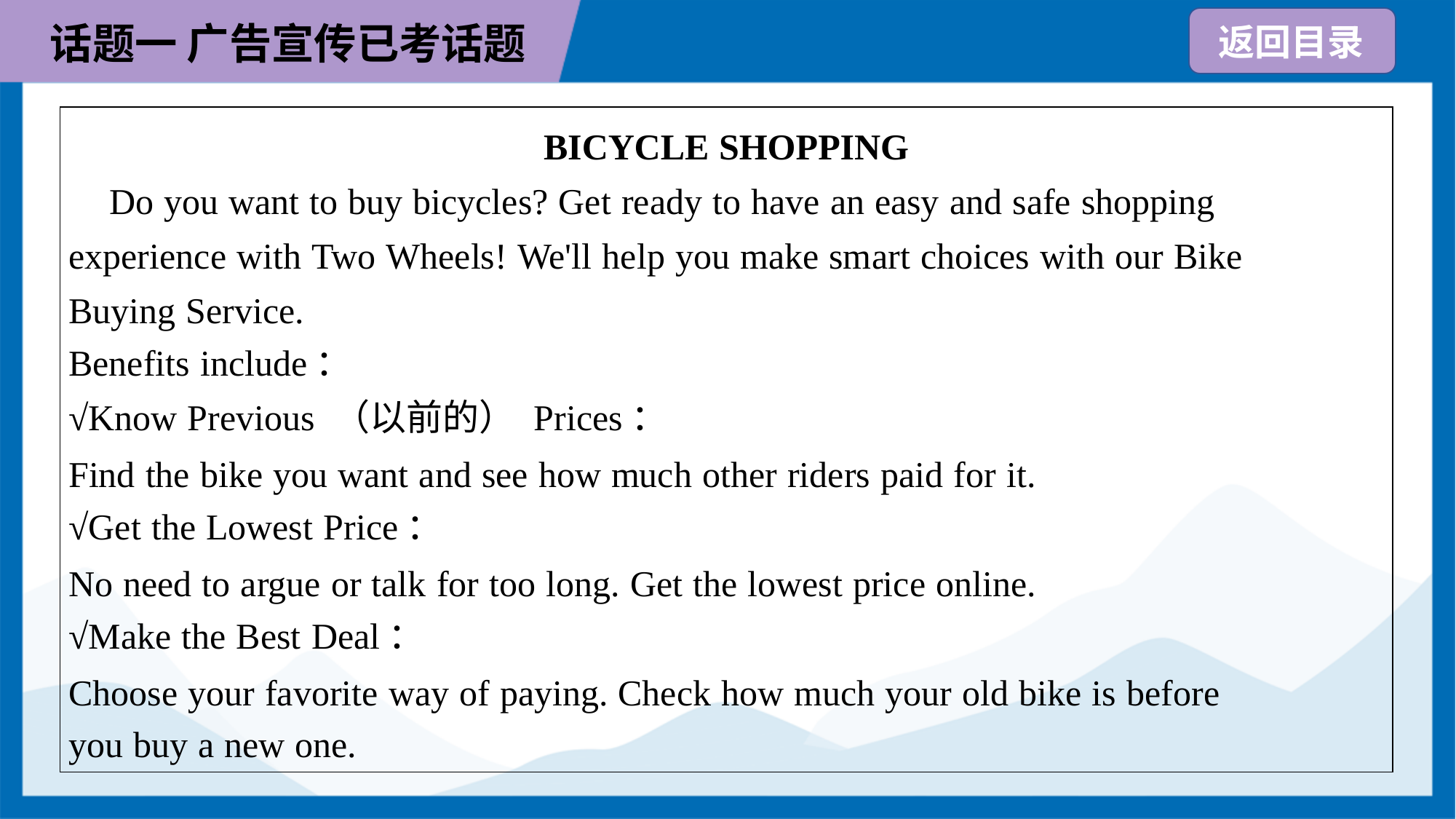

| BICYCLE SHOPPING Do you want to buy bicycles? Get ready to have an easy and safe shopping experience with Two Wheels! We'll help you make smart choices with our Bike Buying Service. Benefits include： √Know Previous （以前的） Prices： Find the bike you want and see how much other riders paid for it. √Get the Lowest Price： No need to argue or talk for too long. Get the lowest price online. √Make the Best Deal： Choose your favorite way of paying. Check how much your old bike is before you buy a new one. |
| --- |